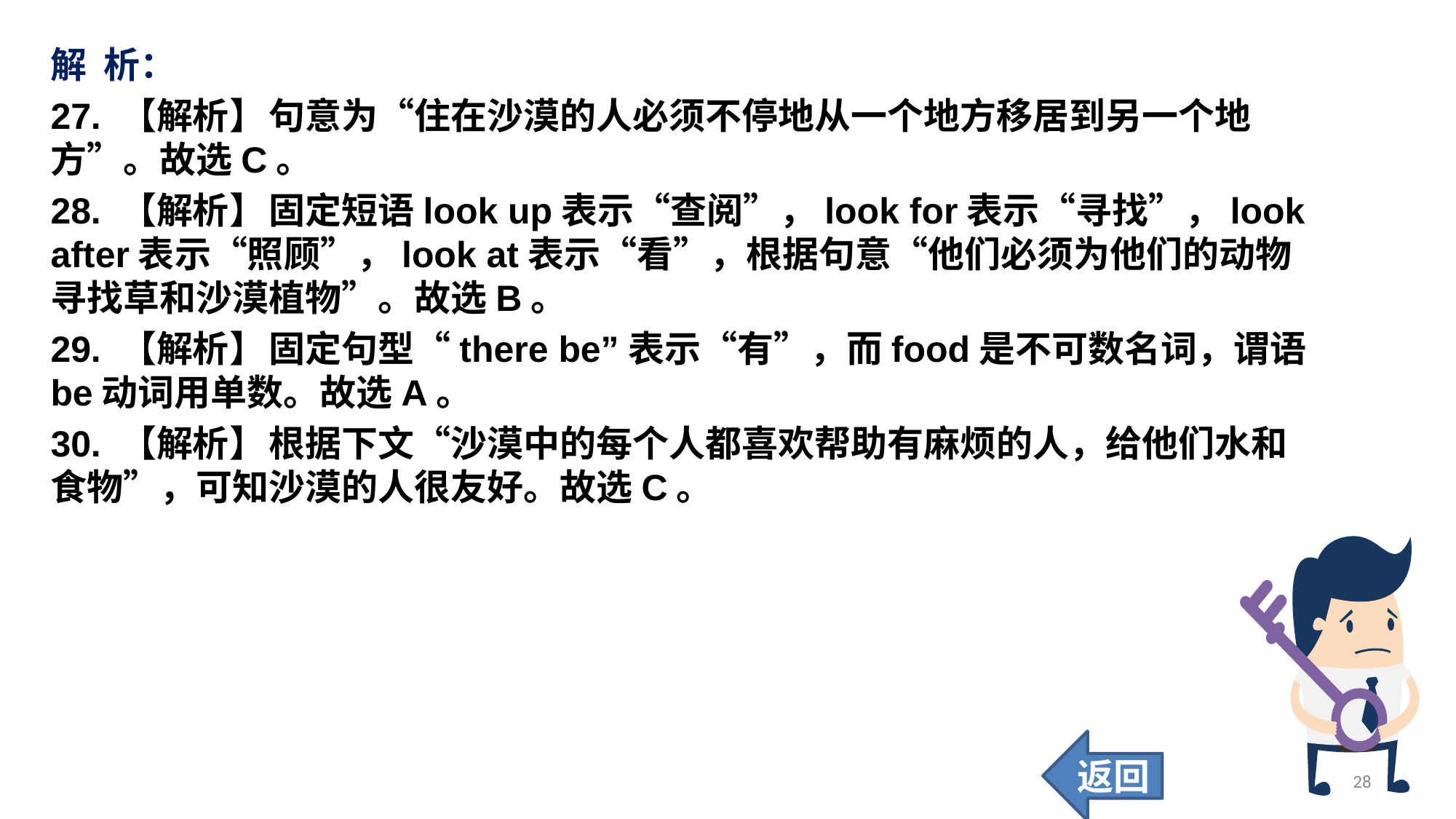

解  析：
27. 【解析】	句意为“住在沙漠的人必须不停地从一个地方移居到另一个地方”。故选C。
28. 【解析】	固定短语look up表示“查阅”，look for表示“寻找”，look after表示“照顾”，look at表示“看”，根据句意“他们必须为他们的动物寻找草和沙漠植物”。故选B。
29. 【解析】	固定句型“there be”表示“有”，而food是不可数名词，谓语be动词用单数。故选A。
30. 【解析】	根据下文“沙漠中的每个人都喜欢帮助有麻烦的人，给他们水和食物”，可知沙漠的人很友好。故选C。

返回
28